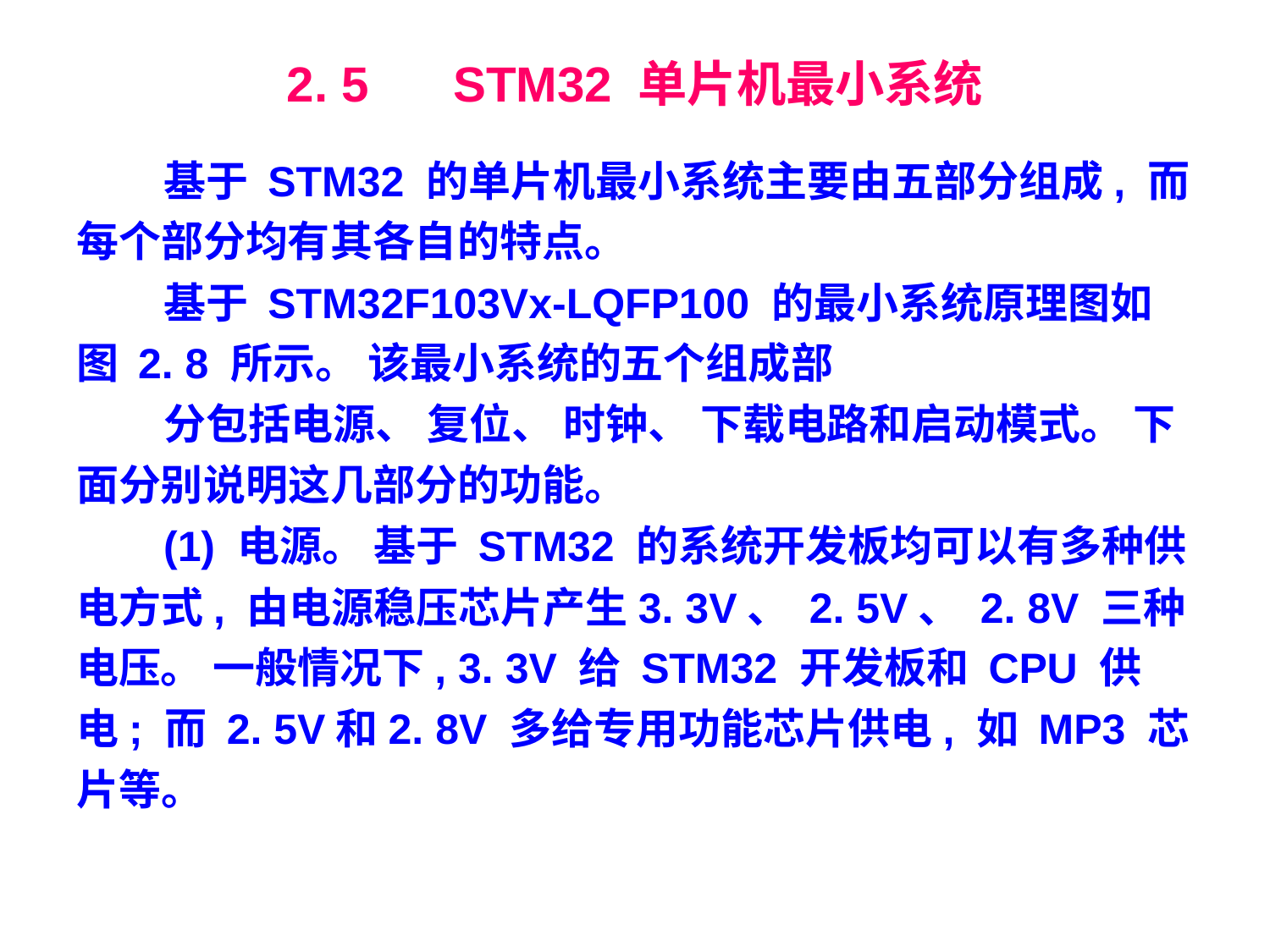

# 2. 5　 STM32 单片机最小系统
基于 STM32 的单片机最小系统主要由五部分组成, 而每个部分均有其各自的特点。
基于 STM32F103Vx-LQFP100 的最小系统原理图如图 2. 8 所示。 该最小系统的五个组成部
分包括电源、 复位、 时钟、 下载电路和启动模式。 下面分别说明这几部分的功能。
(1) 电源。 基于 STM32 的系统开发板均可以有多种供电方式, 由电源稳压芯片产生3. 3V、 2. 5V、 2. 8V 三种电压。 一般情况下, 3. 3V 给 STM32 开发板和 CPU 供电; 而 2. 5V和2. 8V 多给专用功能芯片供电, 如 MP3 芯片等。